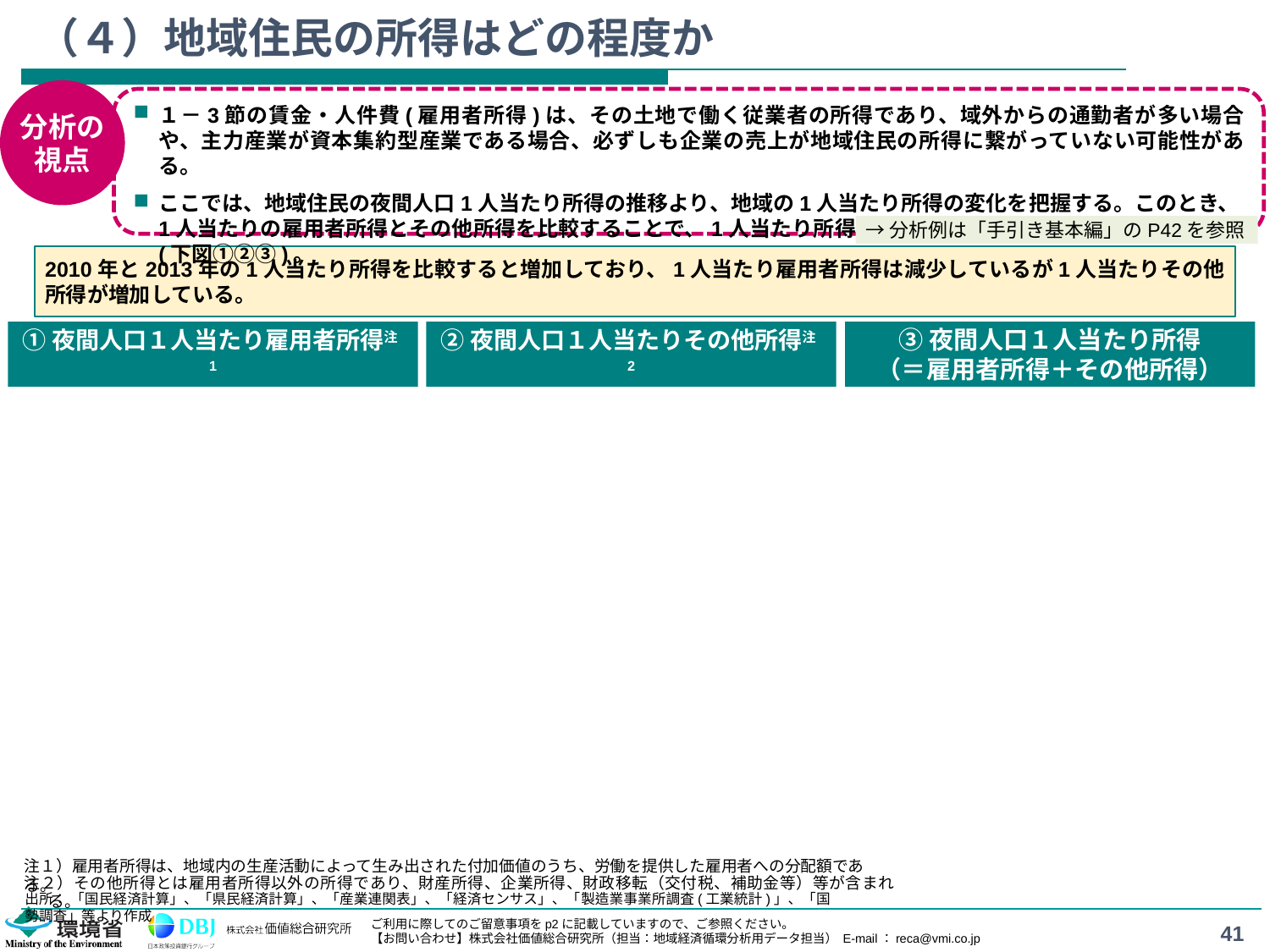

# （４）地域住民の所得はどの程度か
分析の
視点
１－3節の賃金・人件費(雇用者所得)は、その土地で働く従業者の所得であり、域外からの通勤者が多い場合や、主力産業が資本集約型産業である場合、必ずしも企業の売上が地域住民の所得に繋がっていない可能性がある。
ここでは、地域住民の夜間人口1人当たり所得の推移より、地域の1人当たり所得の変化を把握する。このとき、1人当たりの雇用者所得とその他所得を比較することで、1人当たり所得が高いまたは低い理由について考察する(下図①②③)。
→分析例は「手引き基本編」のP42を参照
2010年と2013年の1人当たり所得を比較すると増加しており、1人当たり雇用者所得は減少しているが1人当たりその他所得が増加している。
①夜間人口１人当たり雇用者所得注1
②夜間人口１人当たりその他所得注2
③夜間人口１人当たり所得
（＝雇用者所得＋その他所得）
注１）雇用者所得は、地域内の生産活動によって生み出された付加価値のうち、労働を提供した雇用者への分配額である。
注２）その他所得とは雇用者所得以外の所得であり、財産所得、企業所得、財政移転（交付税、補助金等）等が含まれる。
出所： 「国民経済計算」、「県民経済計算」、「産業連関表」、「経済センサス」、「製造業事業所調査(工業統計)」、「国勢調査」等より作成
41